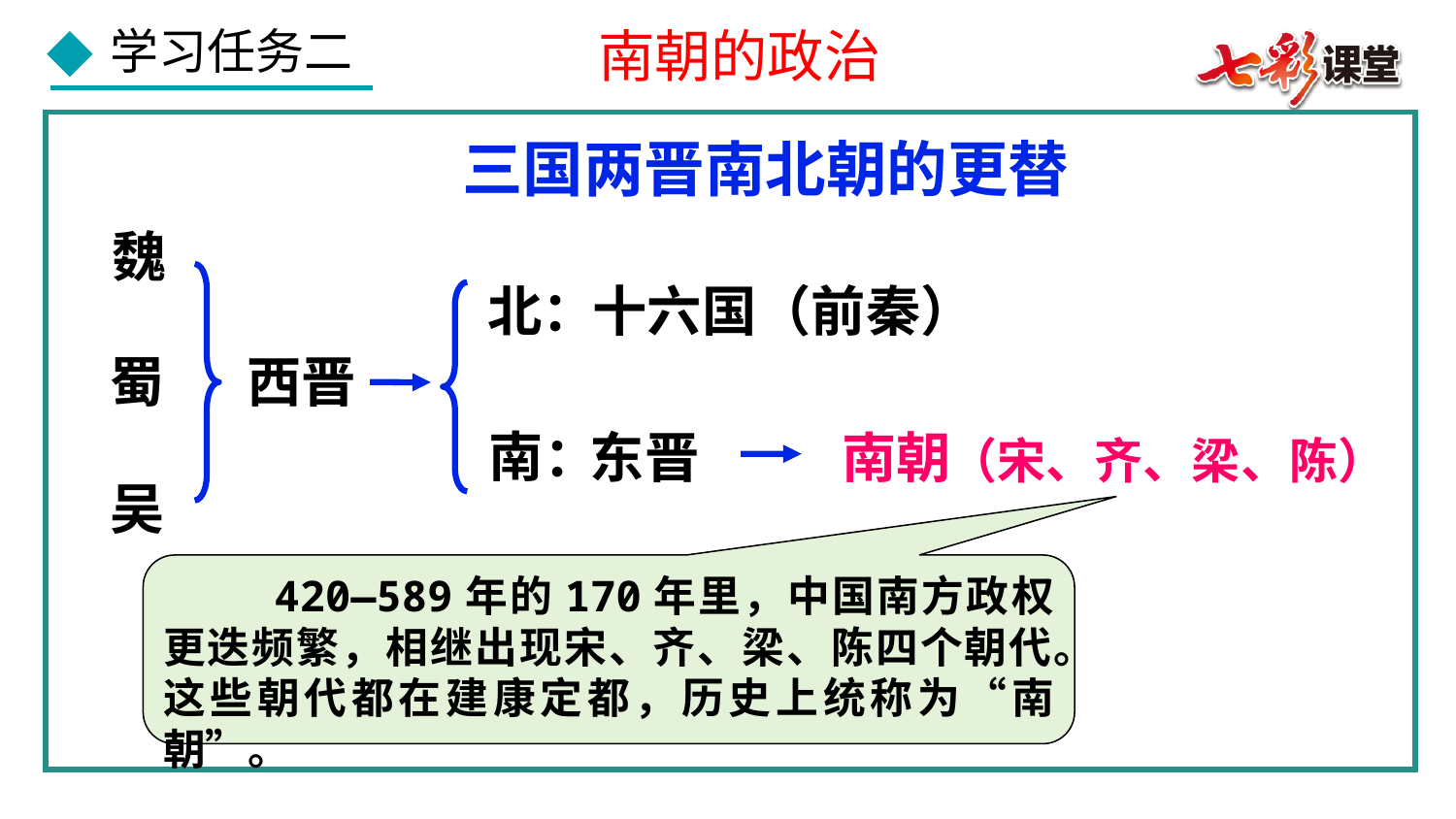

南朝的政治
三国两晋南北朝的更替
魏

北：
十六国（前秦）

西晋
蜀

南：
东晋
南朝
（宋、齐、梁、陈）

吴
    420—589年的170年里，中国南方政权更迭频繁，相继出现宋、齐、梁、陈四个朝代。这些朝代都在建康定都，历史上统称为“南朝”。